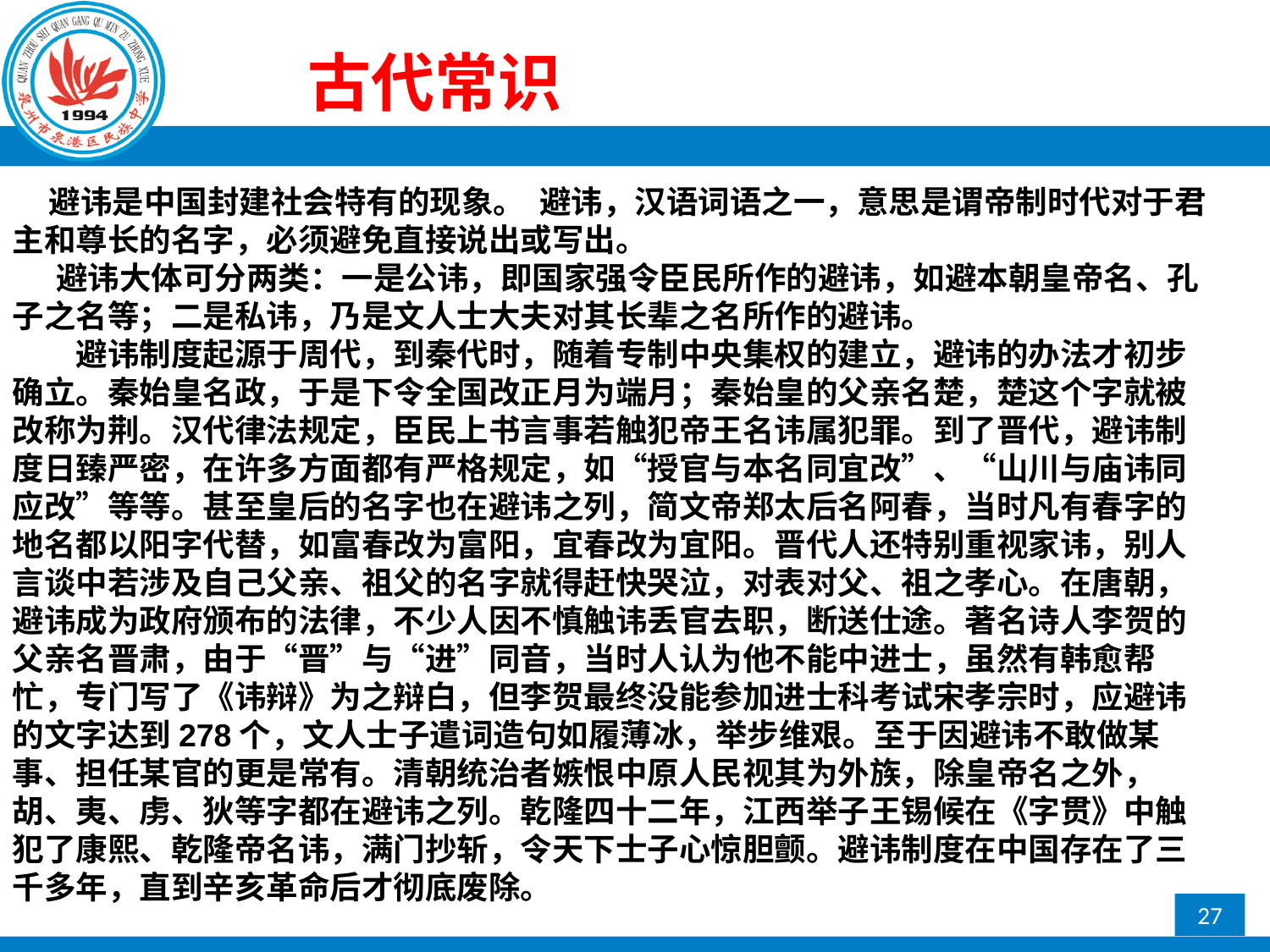

古代常识
    避讳是中国封建社会特有的现象。  避讳，汉语词语之一，意思是谓帝制时代对于君主和尊长的名字，必须避免直接说出或写出。
     避讳大体可分两类：一是公讳，即国家强令臣民所作的避讳，如避本朝皇帝名、孔子之名等；二是私讳，乃是文人士大夫对其长辈之名所作的避讳。 
　　避讳制度起源于周代，到秦代时，随着专制中央集权的建立，避讳的办法才初步确立。秦始皇名政，于是下令全国改正月为端月；秦始皇的父亲名楚，楚这个字就被改称为荆。汉代律法规定，臣民上书言事若触犯帝王名讳属犯罪。到了晋代，避讳制度日臻严密，在许多方面都有严格规定，如“授官与本名同宜改”、“山川与庙讳同应改”等等。甚至皇后的名字也在避讳之列，简文帝郑太后名阿春，当时凡有春字的地名都以阳字代替，如富春改为富阳，宜春改为宜阳。晋代人还特别重视家讳，别人言谈中若涉及自己父亲、祖父的名字就得赶快哭泣，对表对父、祖之孝心。在唐朝，避讳成为政府颁布的法律，不少人因不慎触讳丢官去职，断送仕途。著名诗人李贺的父亲名晋肃，由于“晋”与“进”同音，当时人认为他不能中进士，虽然有韩愈帮忙，专门写了《讳辩》为之辩白，但李贺最终没能参加进士科考试宋孝宗时，应避讳的文字达到278个，文人士子遣词造句如履薄冰，举步维艰。至于因避讳不敢做某事、担任某官的更是常有。清朝统治者嫉恨中原人民视其为外族，除皇帝名之外，胡、夷、虏、狄等字都在避讳之列。乾隆四十二年，江西举子王锡候在《字贯》中触犯了康熙、乾隆帝名讳，满门抄斩，令天下士子心惊胆颤。避讳制度在中国存在了三千多年，直到辛亥革命后才彻底废除。